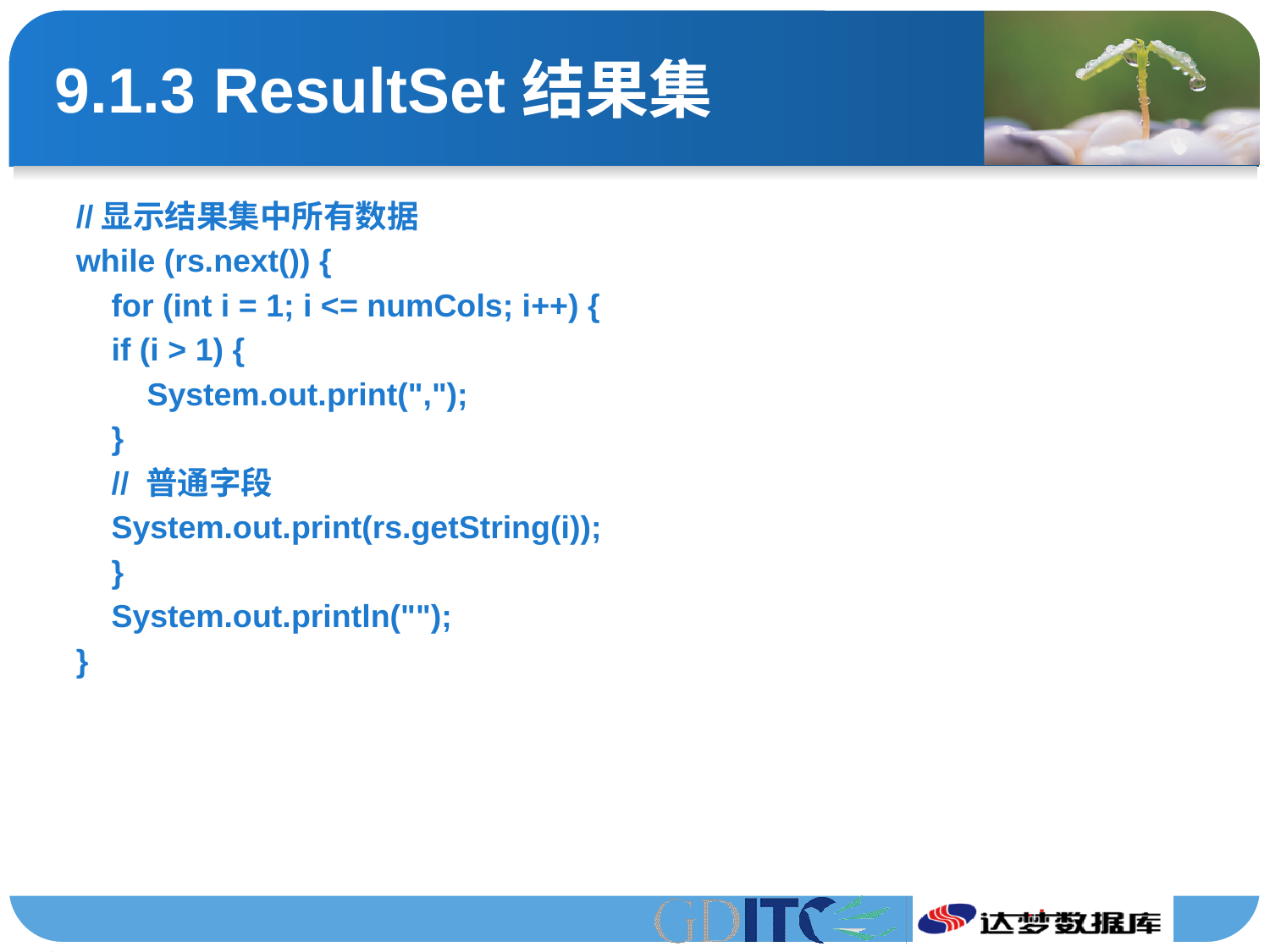

# 9.1.3 ResultSet结果集
//显示结果集中所有数据
while (rs.next()) {
    for (int i = 1; i <= numCols; i++) {
    if (i > 1) {
        System.out.print(",");
    }
    // 普通字段
    System.out.print(rs.getString(i));
    }
    System.out.println("");
}